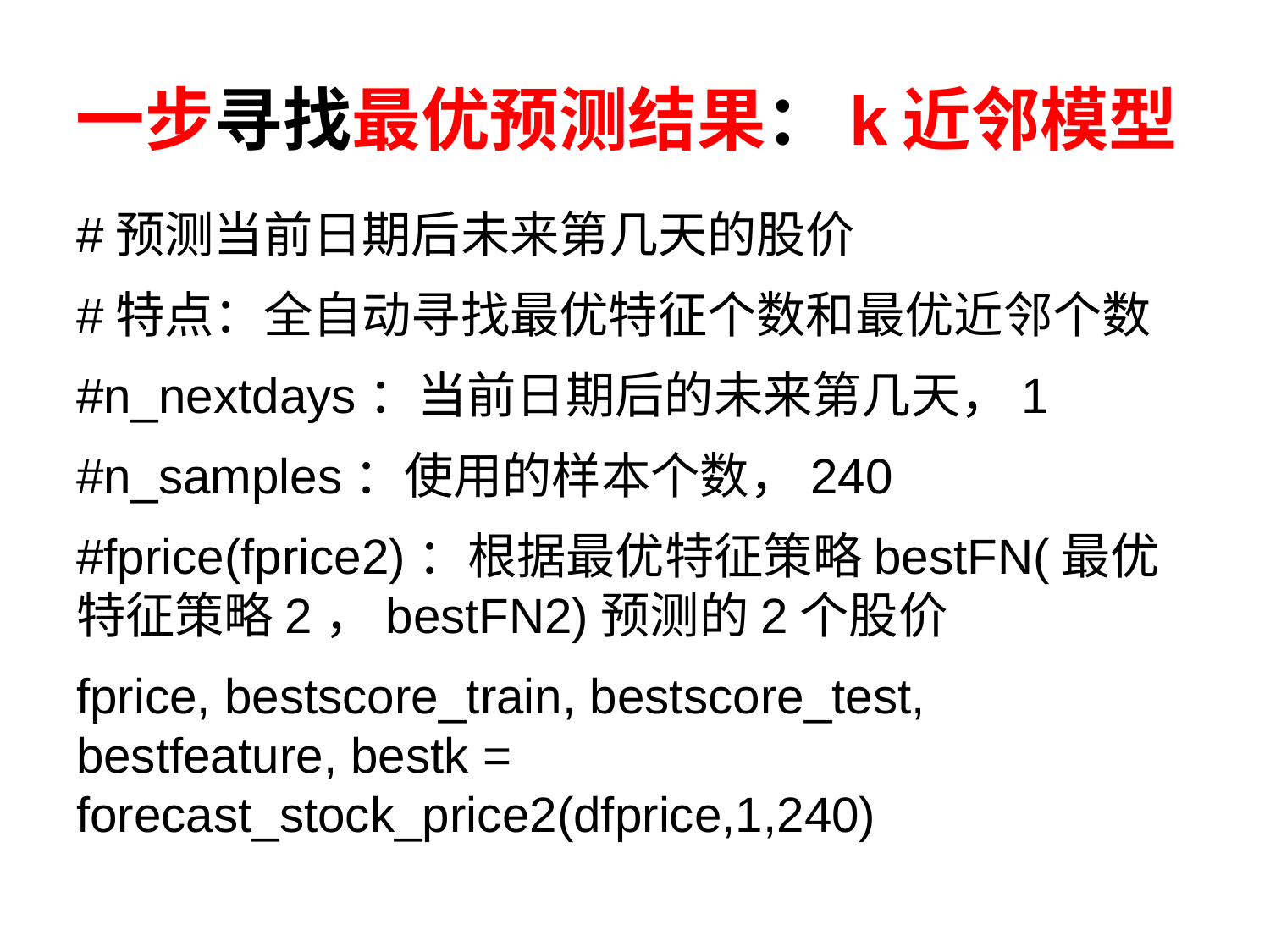

# 一步寻找最优预测结果：k近邻模型
#预测当前日期后未来第几天的股价
#特点：全自动寻找最优特征个数和最优近邻个数
#n_nextdays：当前日期后的未来第几天，1
#n_samples：使用的样本个数，240
#fprice(fprice2)：根据最优特征策略bestFN(最优特征策略2，bestFN2)预测的2个股价
fprice, bestscore_train, bestscore_test, bestfeature, bestk = forecast_stock_price2(dfprice,1,240)